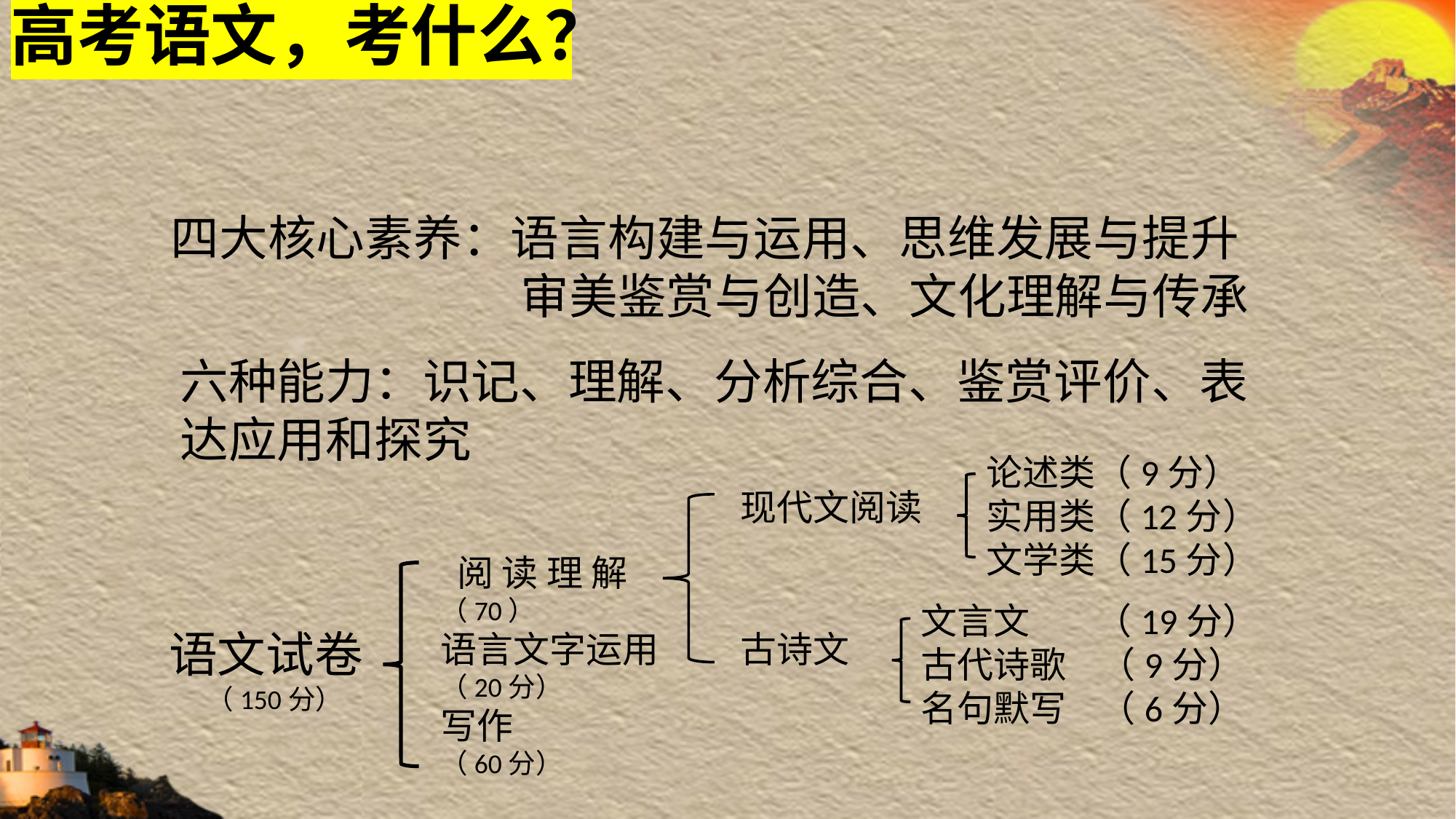

高考语文，考什么？
四大核心素养：语言构建与运用、思维发展与提升
                               审美鉴赏与创造、文化理解与传承
六种能力：识记、理解、分析综合、鉴赏评价、表达应用和探究
论述类（9分）
实用类（12分）
文学类（15分）

现代文阅读

古诗文

 阅 读 理 解
（70）
语言文字运用
（20分）
写作
（60分）

文言文        （19分）
古代诗歌    （9分）
名句默写    （6分）
语文试卷
     （150分）